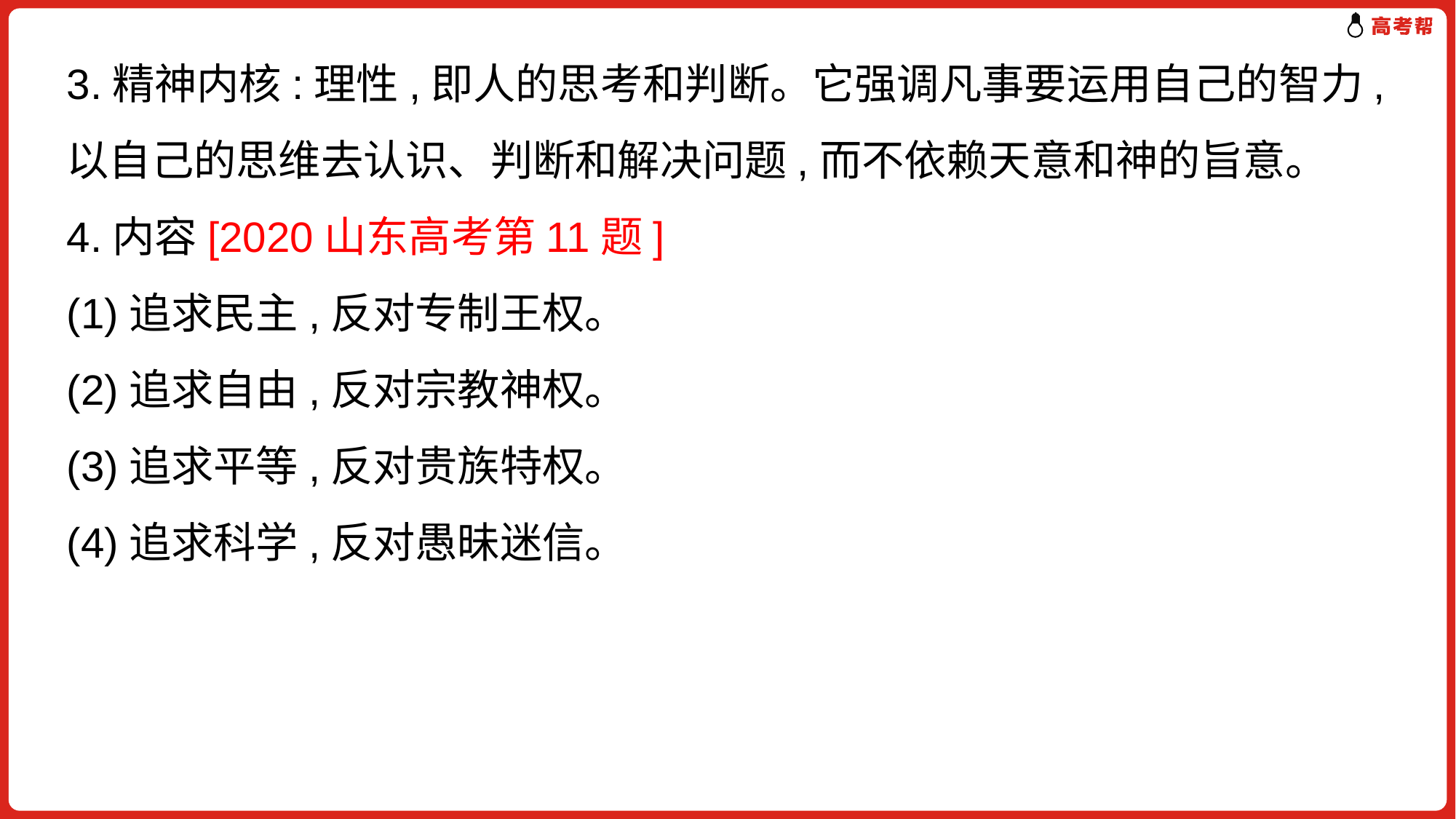

3.精神内核:理性,即人的思考和判断。它强调凡事要运用自己的智力,以自己的思维去认识、判断和解决问题,而不依赖天意和神的旨意。
4.内容[2020山东高考第11题]
(1)追求民主,反对专制王权。
(2)追求自由,反对宗教神权。
(3)追求平等,反对贵族特权。
(4)追求科学,反对愚昧迷信。